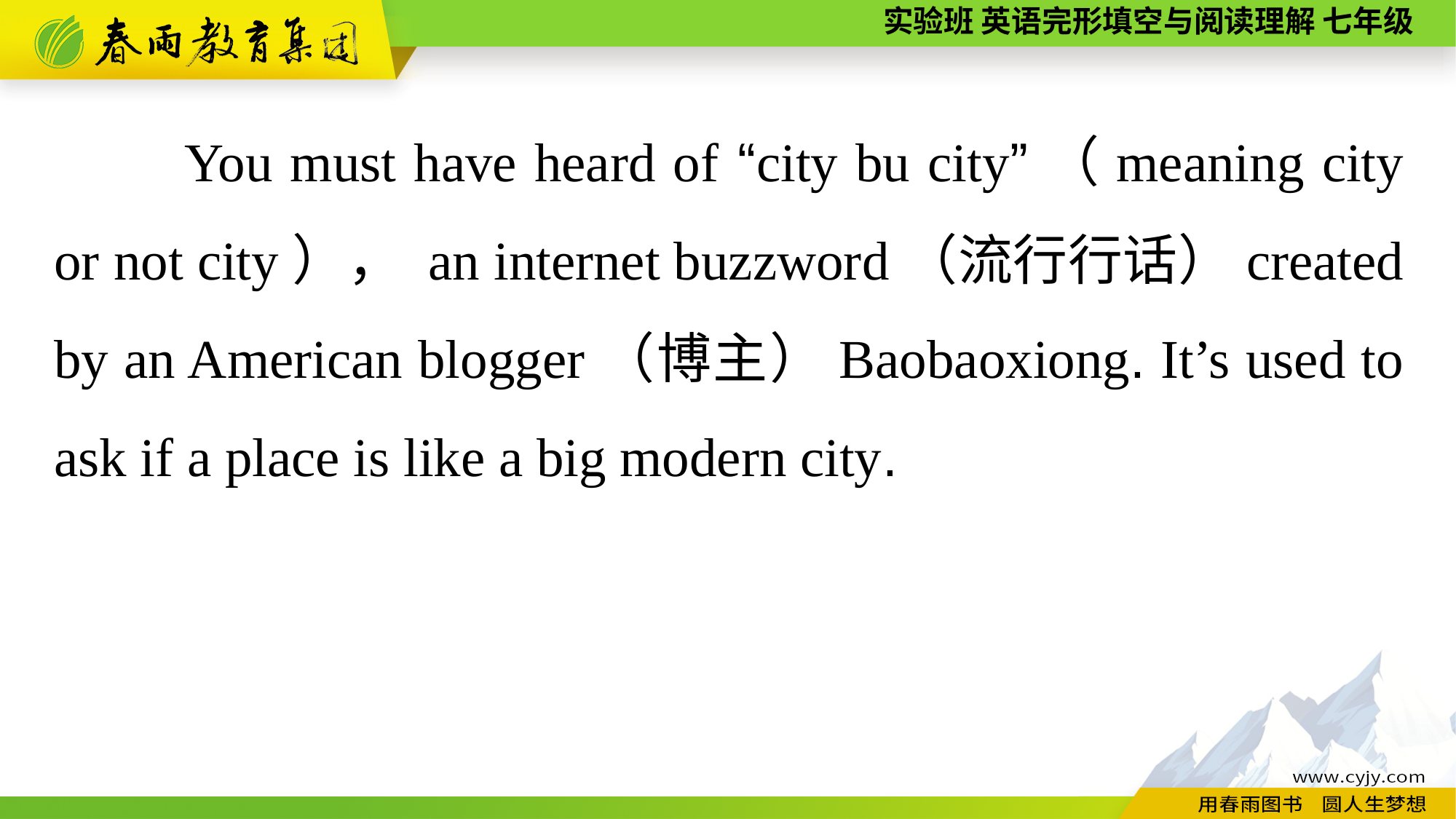

You must have heard of “city bu city”（meaning city or not city）， an internet buzzword（流行行话）created by an American blogger（博主）Baobaoxiong. It’s used to ask if a place is like a big modern city.